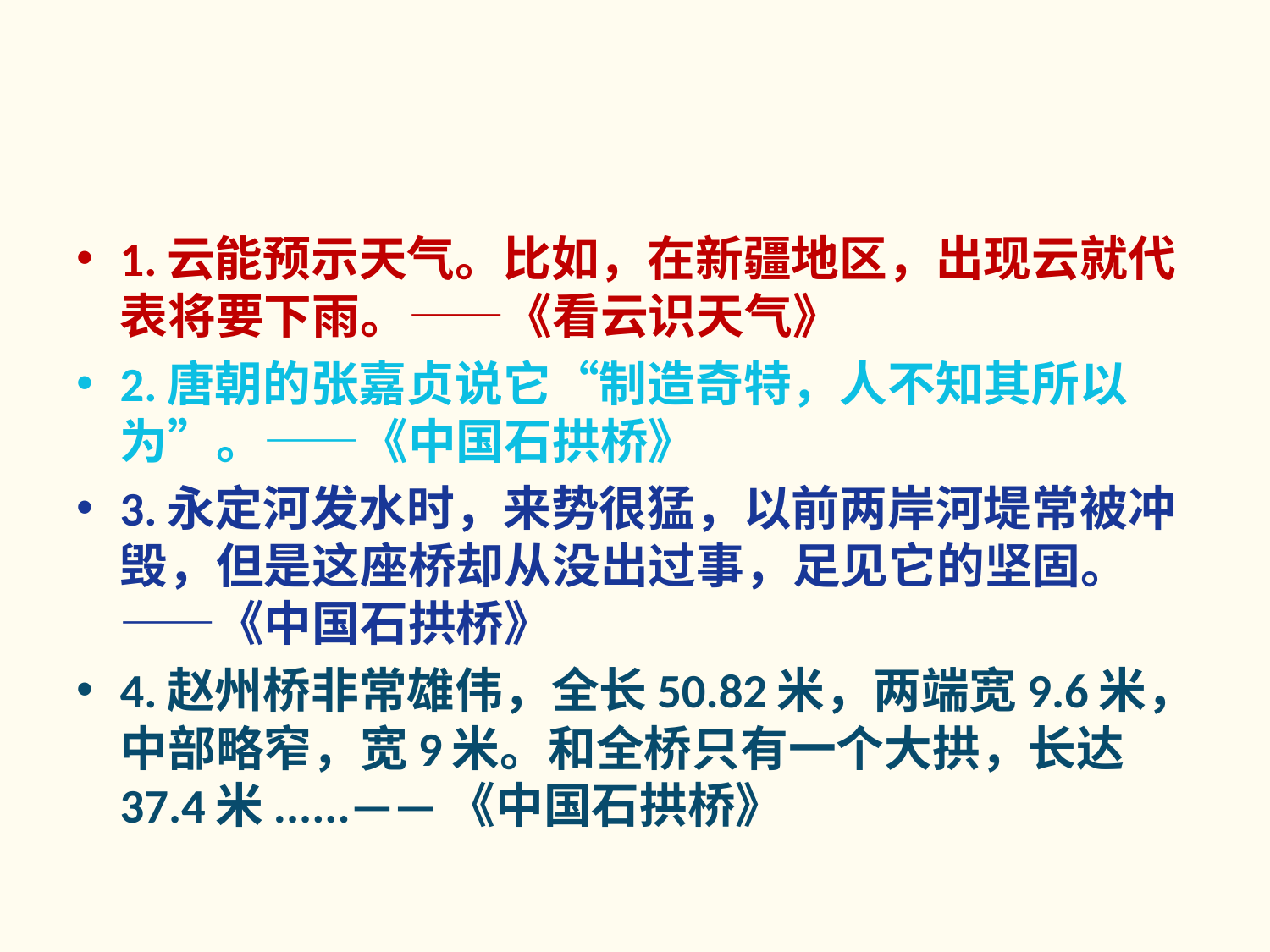

#
1.云能预示天气。比如，在新疆地区，出现云就代表将要下雨。——《看云识天气》
2.唐朝的张嘉贞说它“制造奇特，人不知其所以为”。——《中国石拱桥》
3.永定河发水时，来势很猛，以前两岸河堤常被冲毁，但是这座桥却从没出过事，足见它的坚固。——《中国石拱桥》
4.赵州桥非常雄伟，全长50.82米，两端宽9.6米，中部略窄，宽9米。和全桥只有一个大拱，长达37.4米......——《中国石拱桥》